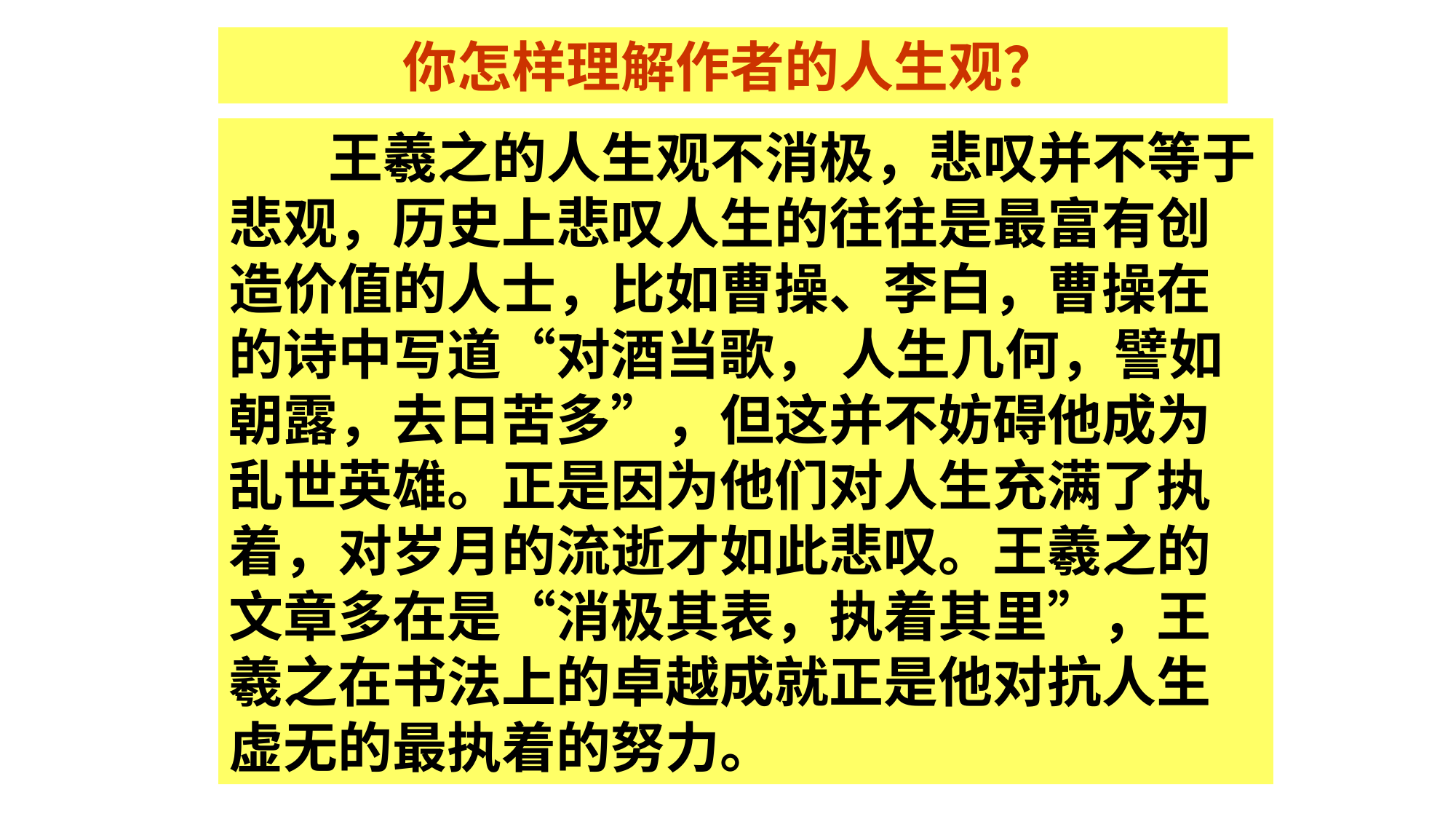

你怎样理解作者的人生观？
       王羲之的人生观不消极，悲叹并不等于悲观，历史上悲叹人生的往往是最富有创造价值的人士，比如曹操、李白，曹操在的诗中写道“对酒当歌， 人生几何，譬如朝露，去日苦多”，但这并不妨碍他成为乱世英雄。正是因为他们对人生充满了执着，对岁月的流逝才如此悲叹。王羲之的文章多在是“消极其表，执着其里”，王羲之在书法上的卓越成就正是他对抗人生虚无的最执着的努力。